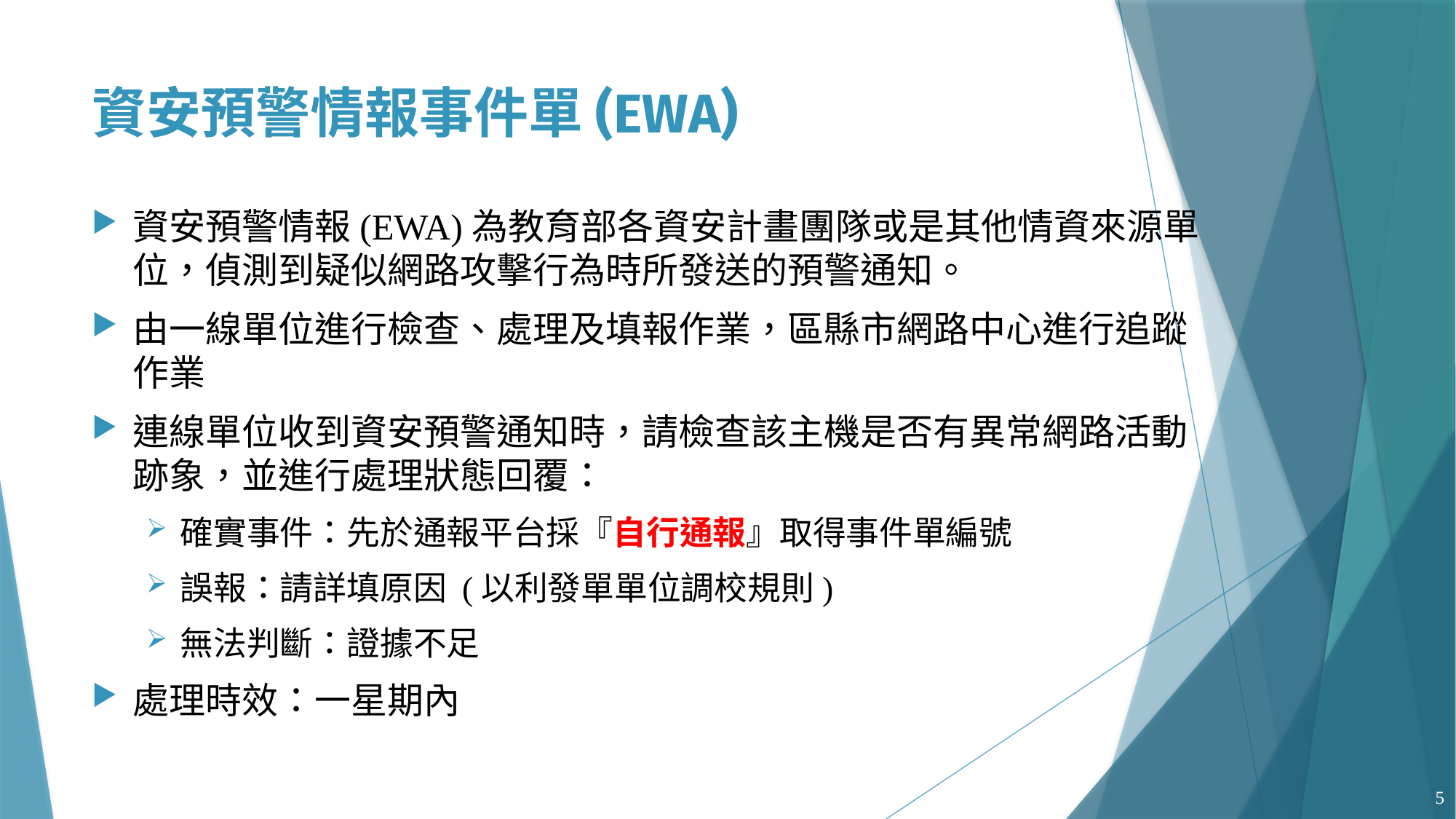

# 資安預警情報事件單(EWA)
資安預警情報(EWA)為教育部各資安計畫團隊或是其他情資來源單位，偵測到疑似網路攻擊行為時所發送的預警通知。
由一線單位進行檢查、處理及填報作業，區縣市網路中心進行追蹤作業
連線單位收到資安預警通知時，請檢查該主機是否有異常網路活動跡象，並進行處理狀態回覆：
確實事件：先於通報平台採『自行通報』取得事件單編號
誤報：請詳填原因 (以利發單單位調校規則)
無法判斷：證據不足
處理時效：一星期內
5